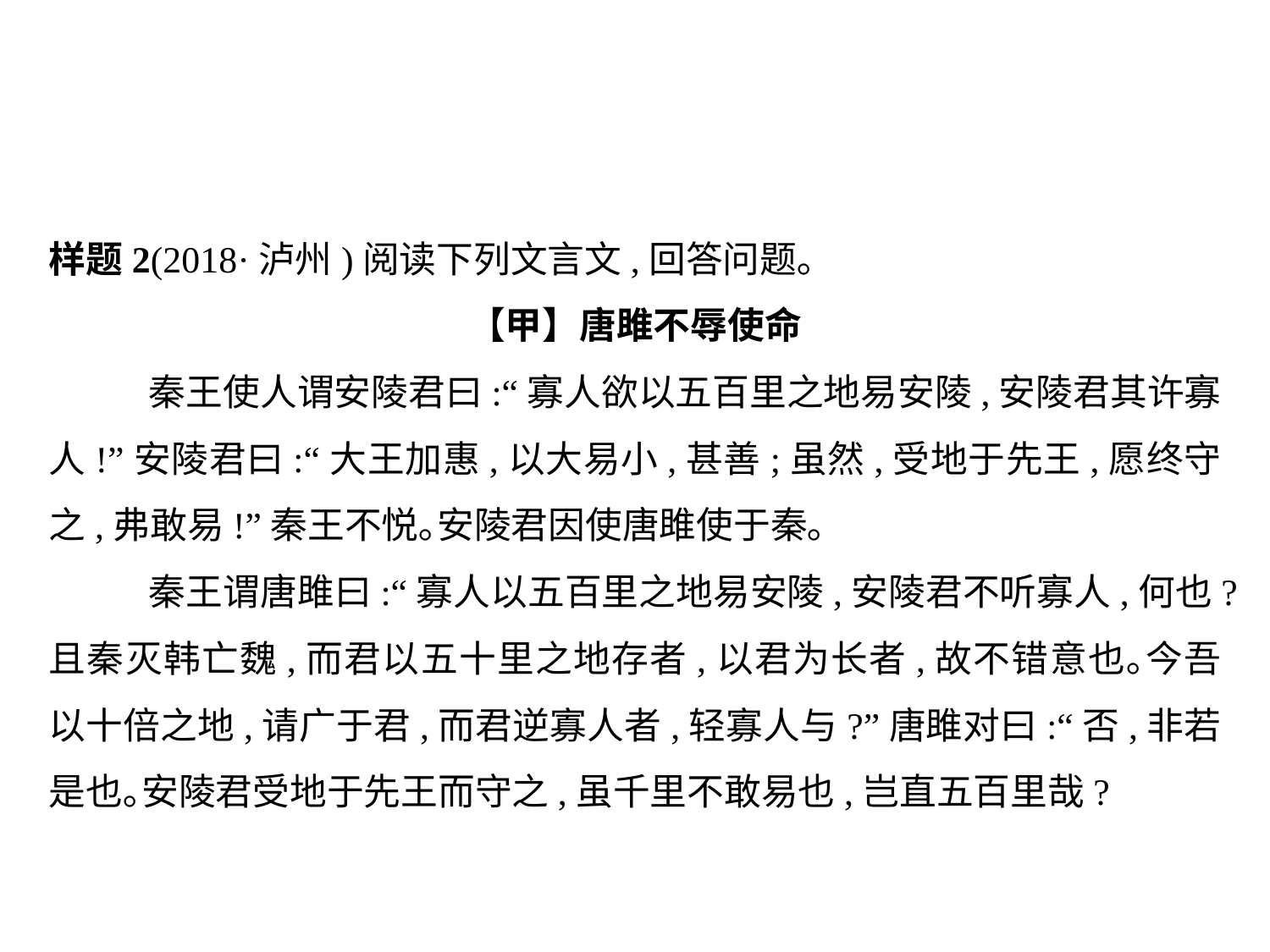

样题2(2018·泸州)阅读下列文言文,回答问题｡
【甲】唐雎不辱使命
秦王使人谓安陵君曰:“寡人欲以五百里之地易安陵,安陵君其许寡人!”安陵君曰:“大王加惠,以大易小,甚善;虽然,受地于先王,愿终守之,弗敢易!”秦王不悦｡安陵君因使唐雎使于秦｡
秦王谓唐雎曰:“寡人以五百里之地易安陵,安陵君不听寡人,何也?且秦灭韩亡魏,而君以五十里之地存者,以君为长者,故不错意也｡今吾以十倍之地,请广于君,而君逆寡人者,轻寡人与?”唐雎对曰:“否,非若是也｡安陵君受地于先王而守之,虽千里不敢易也,岂直五百里哉?